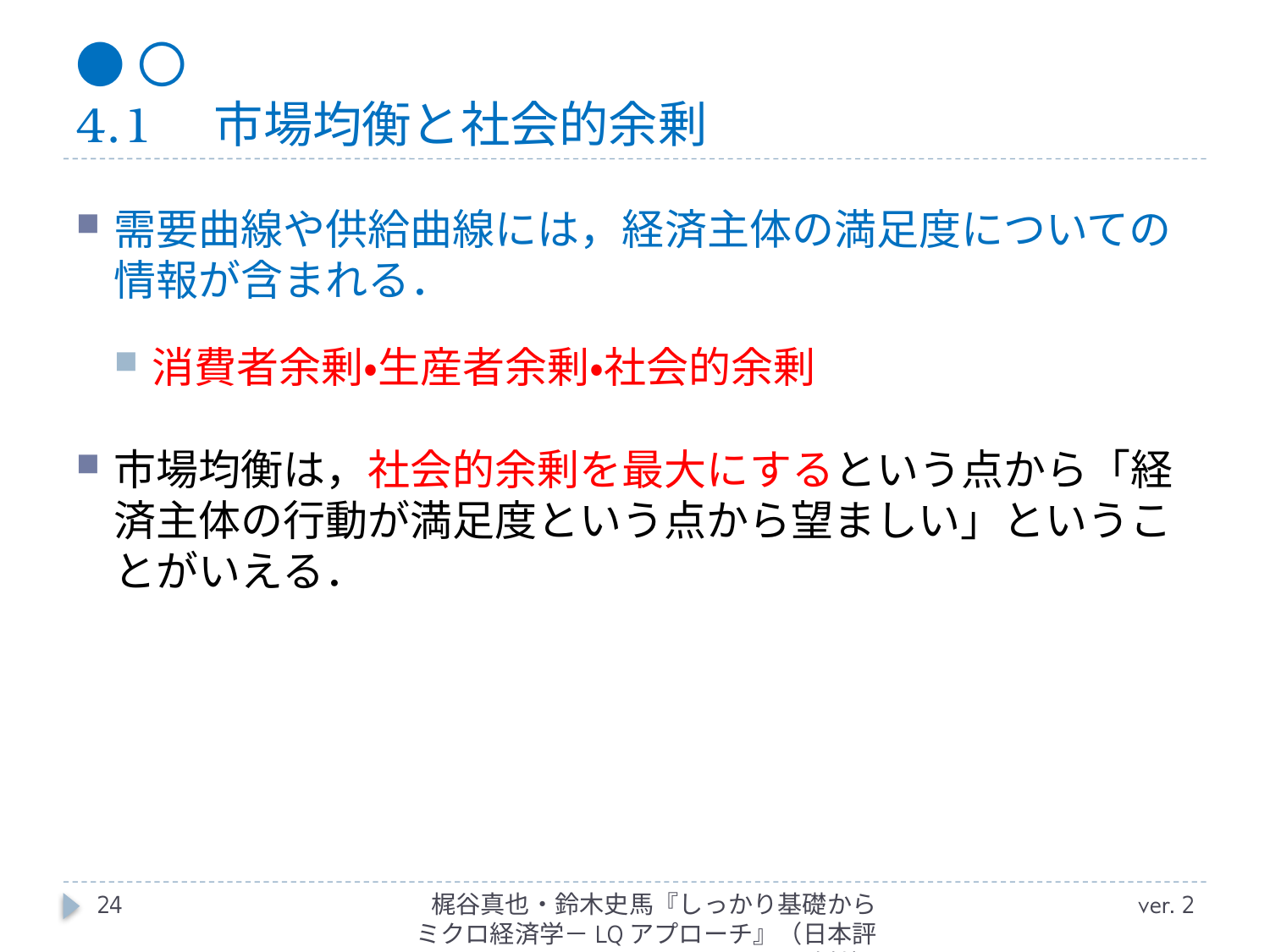

# ●〇 4.1　市場均衡と社会的余剰
需要曲線や供給曲線には，経済主体の満足度についての情報が含まれる．

消費者余剰・生産者余剰・社会的余剰

市場均衡は，社会的余剰を最大にするという点から「経済主体の行動が満足度という点から望ましい」ということがいえる．
24
梶谷真也・鈴木史馬『しっかり基礎からミクロ経済学－LQアプローチ』（日本評論社）
ver. 2